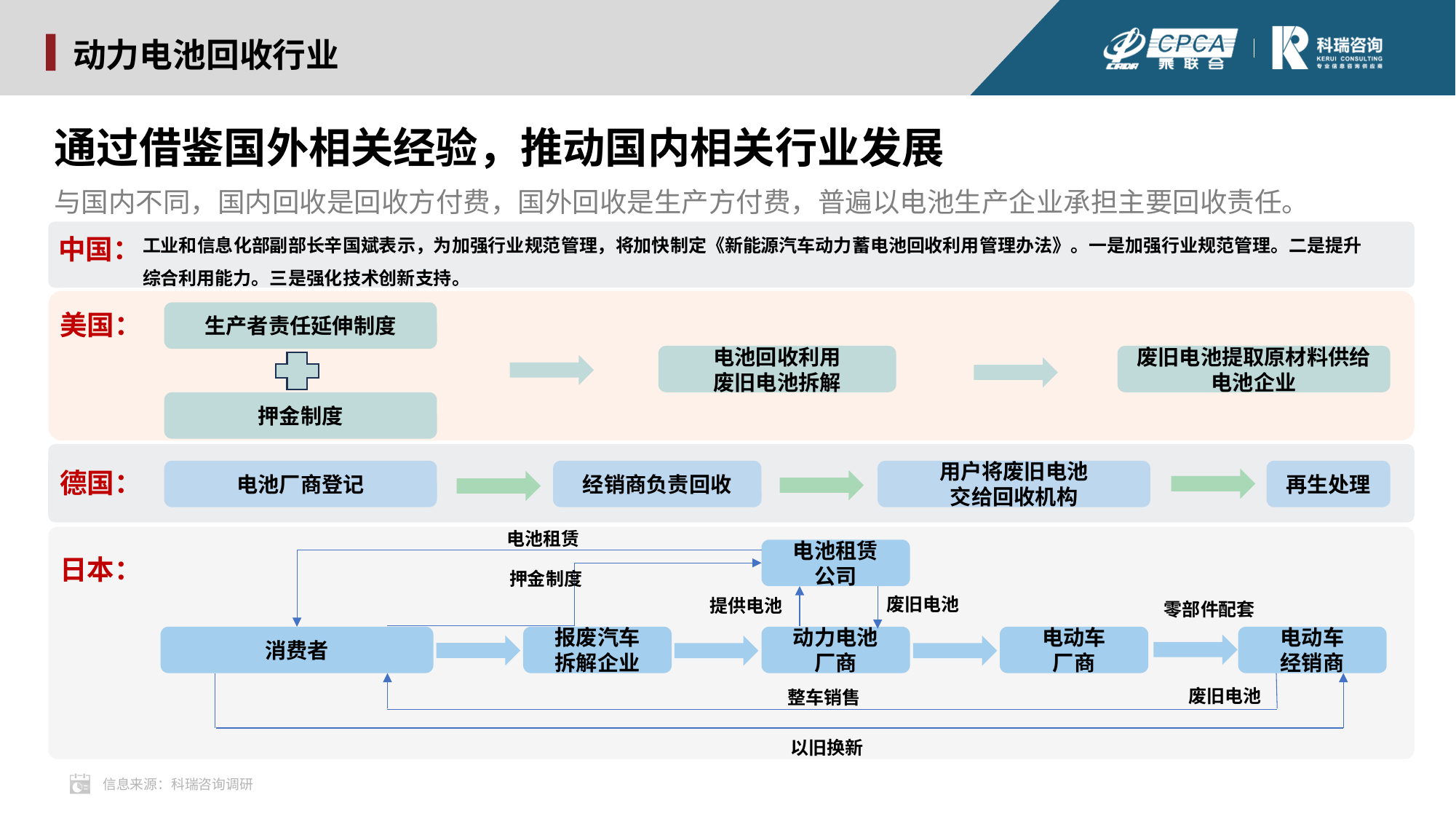

动力电池回收行业
通过借鉴国外相关经验，推动国内相关行业发展
与国内不同，国内回收是回收方付费，国外回收是生产方付费，普遍以电池生产企业承担主要回收责任。
工业和信息化部副部长辛国斌表示，为加强行业规范管理，将加快制定《新能源汽车动力蓄电池回收利用管理办法》。一是加强行业规范管理。二是提升综合利用能力。三是强化技术创新支持。

中国：

生产者责任延伸制度
美国：
电池回收利用
废旧电池拆解
废旧电池提取原材料供给电池企业

押金制度

德国：
经销商负责回收
用户将废旧电池
交给回收机构
电池厂商登记
再生处理

电池租赁

电池租赁
公司
日本：
押金制度
废旧电池
提供电池
零部件配套
消费者
报废汽车
拆解企业
动力电池
厂商
电动车
厂商
电动车
经销商

废旧电池
整车销售
以旧换新
信息来源：科瑞咨询调研